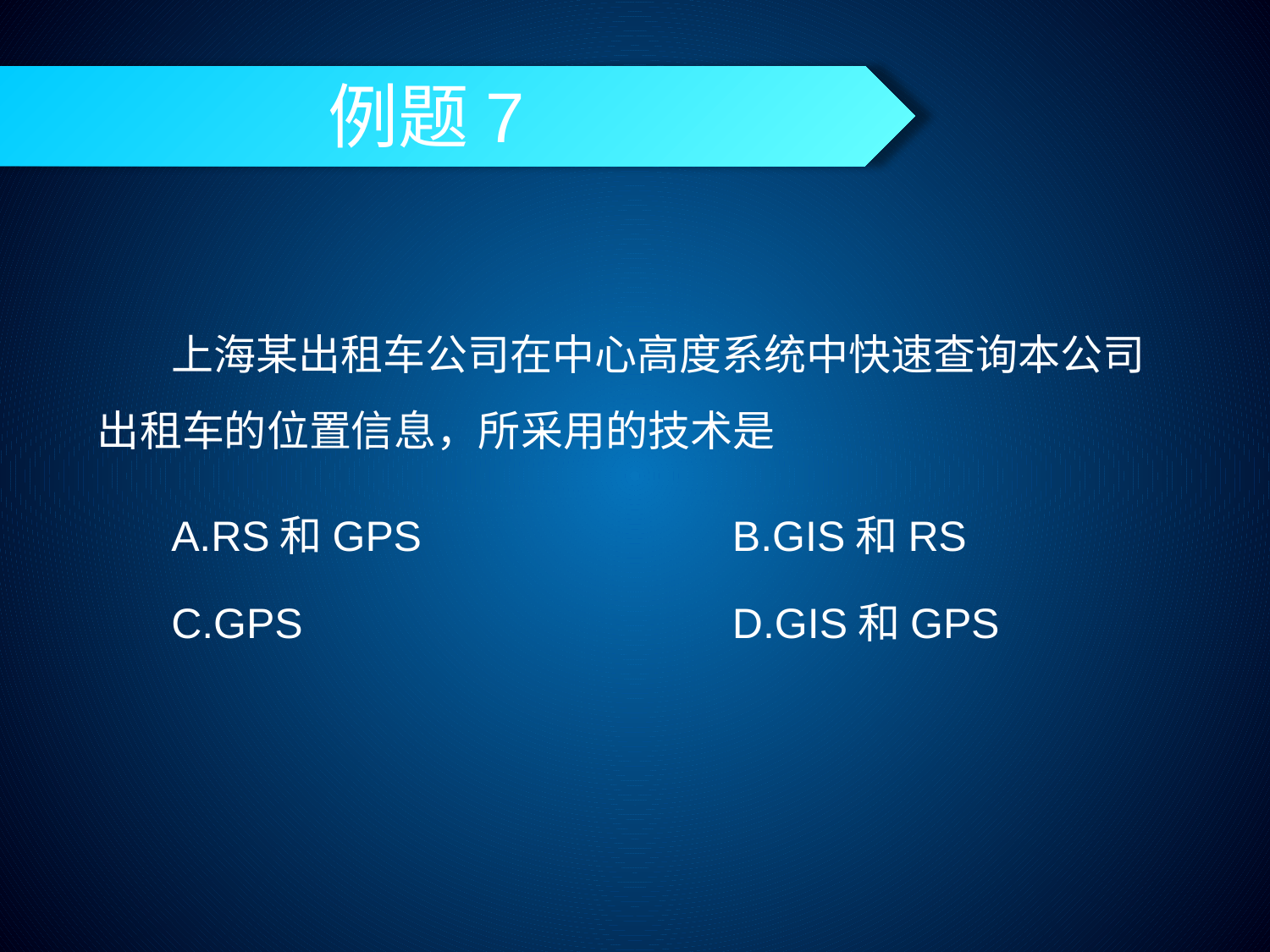

# 例题7
上海某出租车公司在中心高度系统中快速查询本公司出租车的位置信息，所采用的技术是
A.RS和GPS			B.GIS和RS
C.GPS				D.GIS和GPS